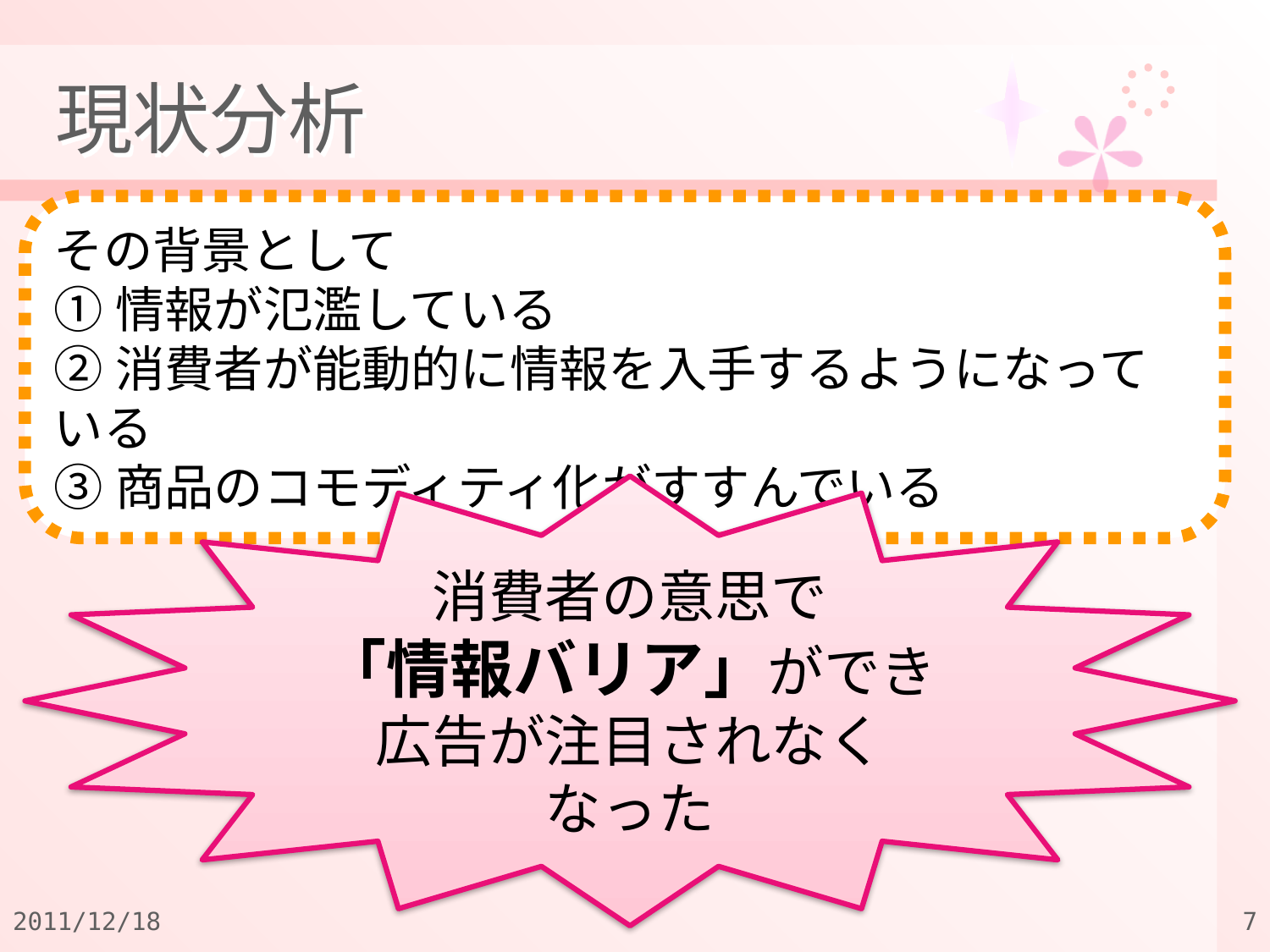

# 現状分析
その背景として
①情報が氾濫している
②消費者が能動的に情報を入手するようになっている
③商品のコモディティ化がすすんでいる
消費者の意思で
「情報バリア」ができ
広告が注目されなくなった
2011/12/18
7